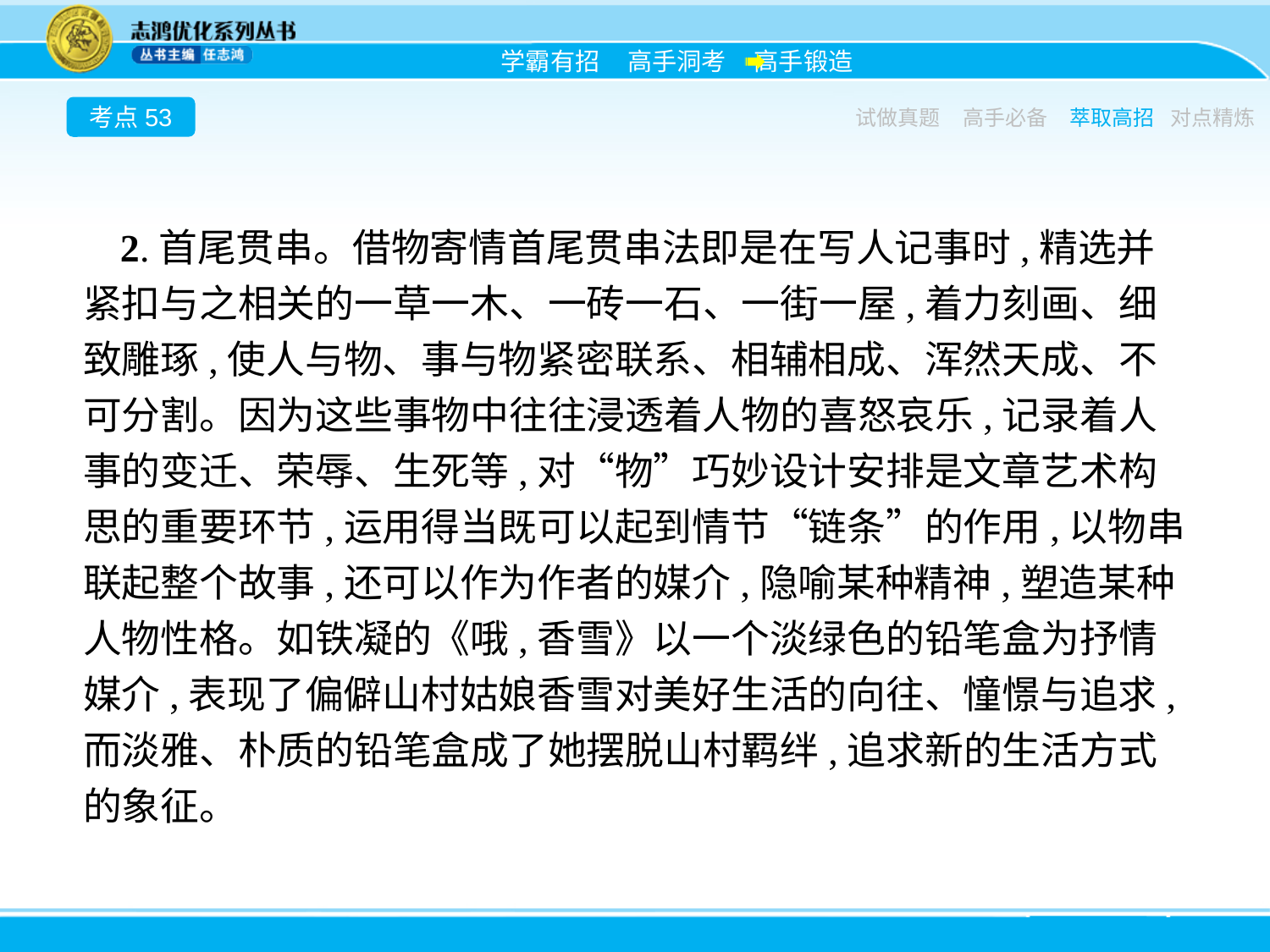

考点53
试做真题
高手必备
萃取高招
对点精炼
2.首尾贯串。借物寄情首尾贯串法即是在写人记事时,精选并紧扣与之相关的一草一木、一砖一石、一街一屋,着力刻画、细致雕琢,使人与物、事与物紧密联系、相辅相成、浑然天成、不可分割。因为这些事物中往往浸透着人物的喜怒哀乐,记录着人事的变迁、荣辱、生死等,对“物”巧妙设计安排是文章艺术构思的重要环节,运用得当既可以起到情节“链条”的作用,以物串联起整个故事,还可以作为作者的媒介,隐喻某种精神,塑造某种人物性格。如铁凝的《哦,香雪》以一个淡绿色的铅笔盒为抒情媒介,表现了偏僻山村姑娘香雪对美好生活的向往、憧憬与追求,而淡雅、朴质的铅笔盒成了她摆脱山村羁绊,追求新的生活方式的象征。